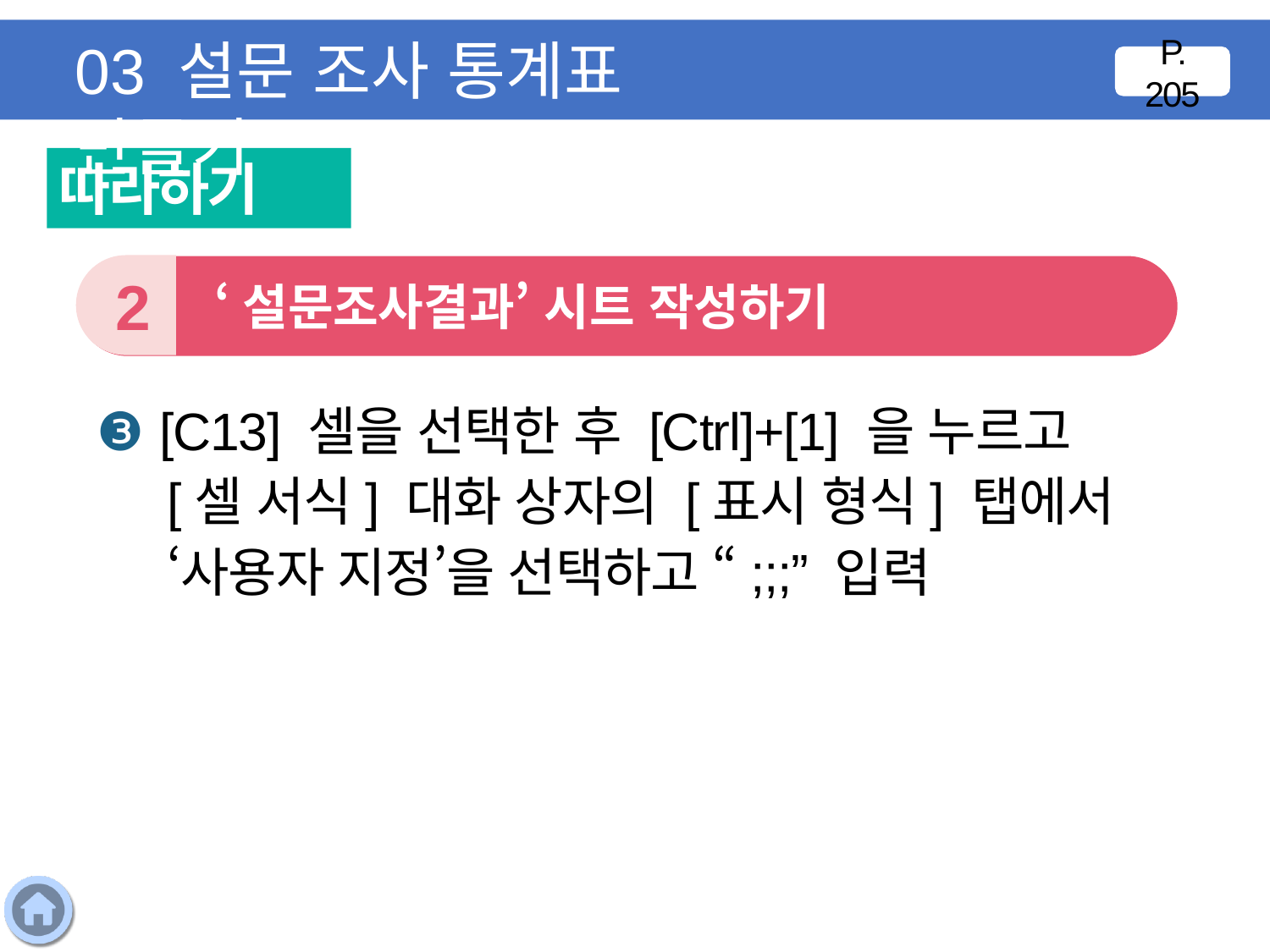

03 설문 조사 통계표 만들기
P. 205
따라하기
2
        ‘설문조사결과’ 시트 작성하기
❸ [C13] 셀을 선택한 후 [Ctrl]+[1] 을 누르고 [셀 서식] 대화 상자의 [표시 형식] 탭에서 ‘사용자 지정’을 선택하고 “;;;” 입력